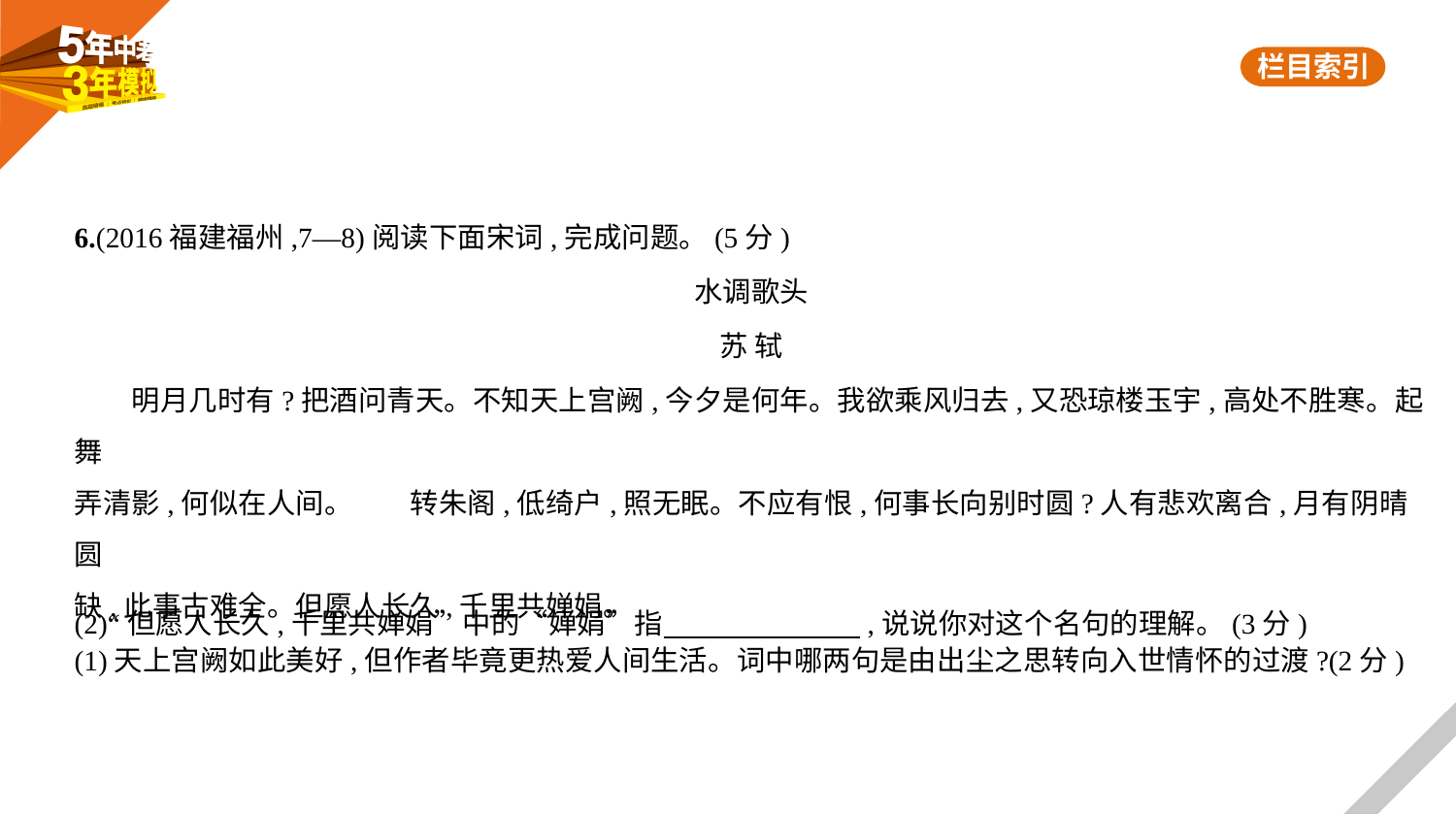

6.(2016福建福州,7—8)阅读下面宋词,完成问题。(5分)
水调歌头
苏 轼
        明月几时有?把酒问青天。不知天上宫阙,今夕是何年。我欲乘风归去,又恐琼楼玉宇,高处不胜寒。起舞
弄清影,何似在人间。　　转朱阁,低绮户,照无眠。不应有恨,何事长向别时圆?人有悲欢离合,月有阴晴圆
缺,此事古难全。但愿人长久,千里共婵娟。
(1)天上宫阙如此美好,但作者毕竟更热爱人间生活。词中哪两句是由出尘之思转向入世情怀的过渡?(2分)
(2)“但愿人长久,千里共婵娟”中的“婵娟”指　　　　　　    ,说说你对这个名句的理解。(3分)